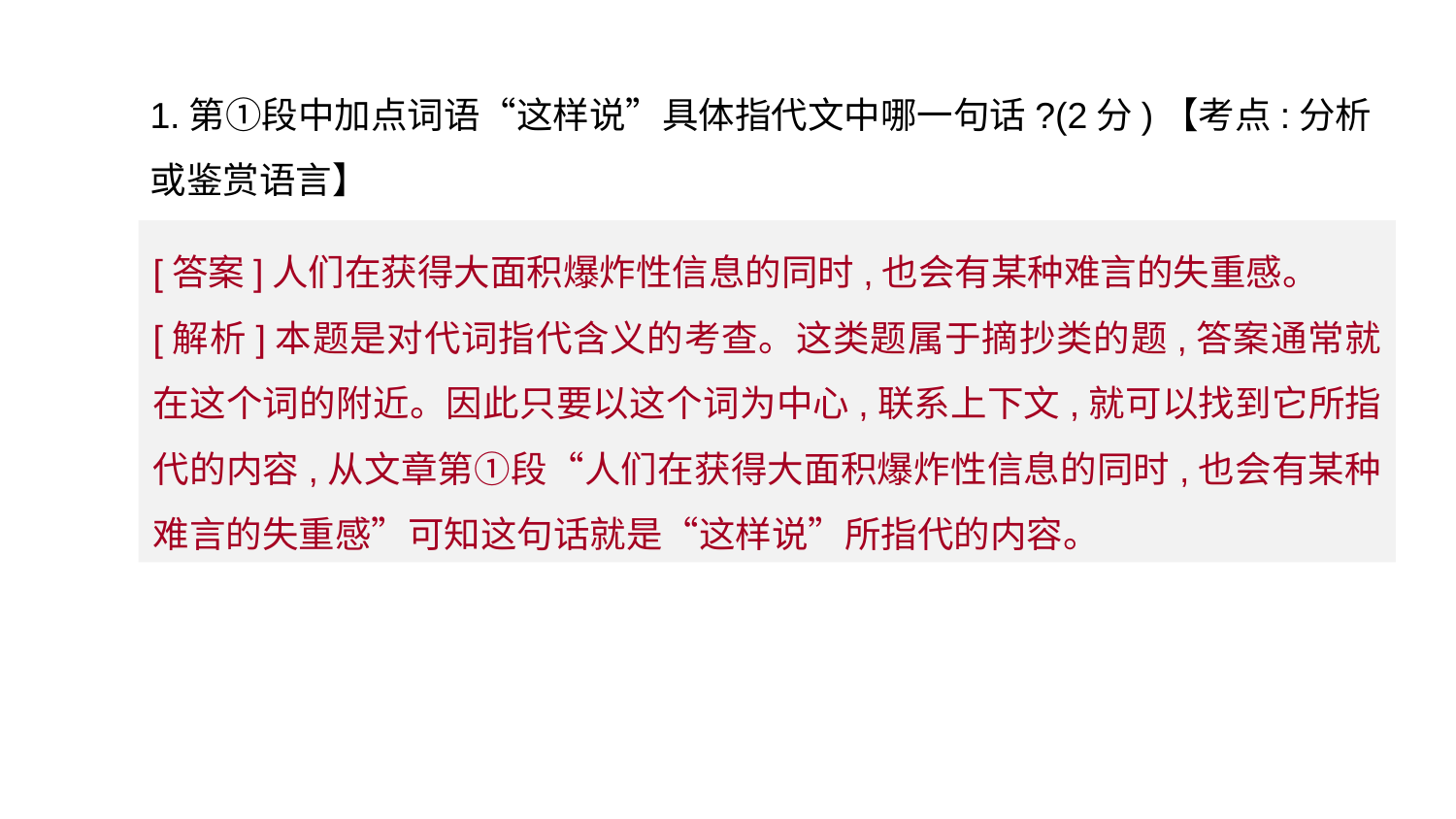

1.第①段中加点词语“这样说”具体指代文中哪一句话?(2分)【考点:分析或鉴赏语言】
[答案]人们在获得大面积爆炸性信息的同时,也会有某种难言的失重感。
[解析]本题是对代词指代含义的考查。这类题属于摘抄类的题,答案通常就在这个词的附近。因此只要以这个词为中心,联系上下文,就可以找到它所指代的内容,从文章第①段“人们在获得大面积爆炸性信息的同时,也会有某种难言的失重感”可知这句话就是“这样说”所指代的内容。